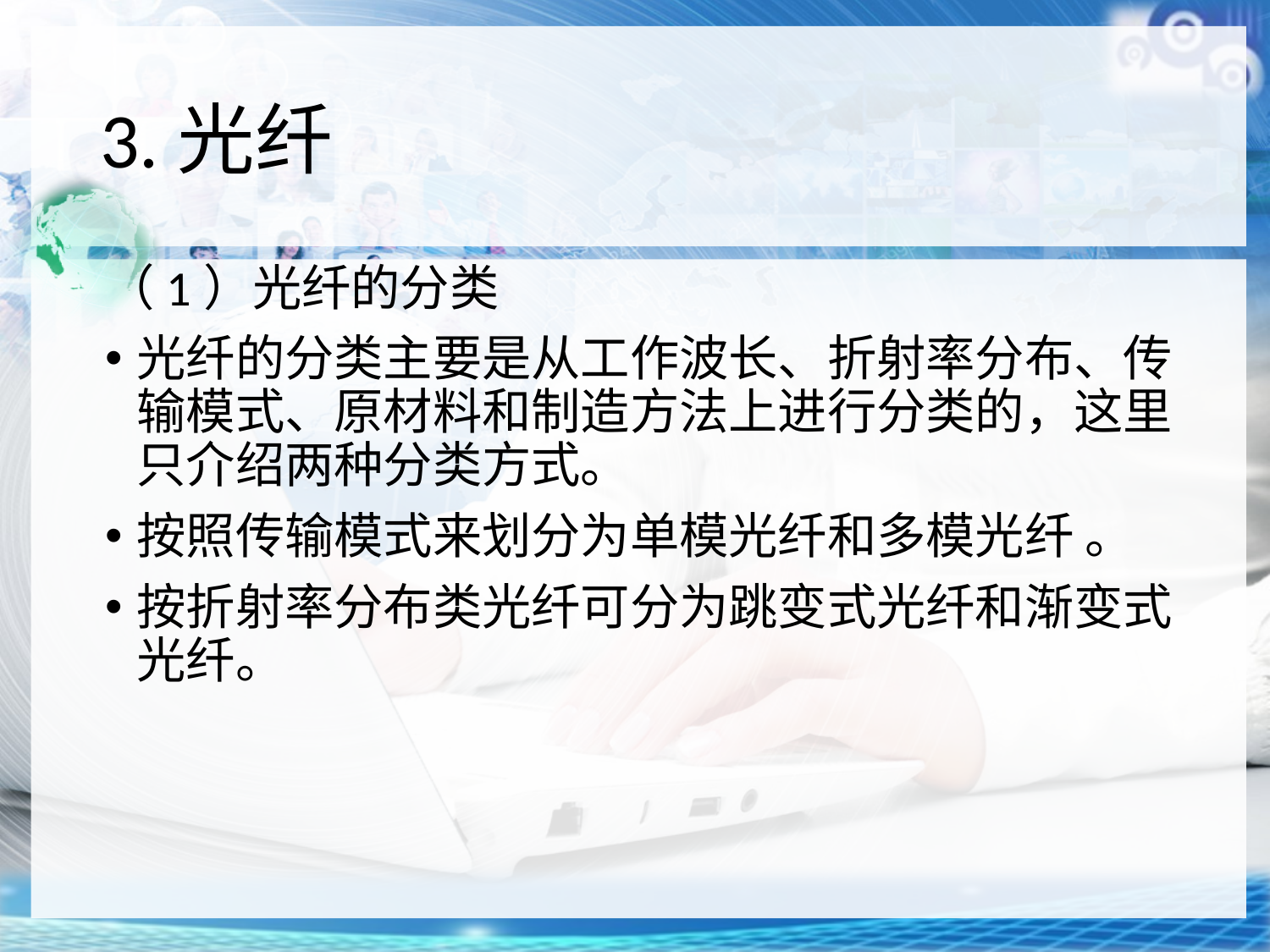

# 3.光纤
（1）光纤的分类
光纤的分类主要是从工作波长、折射率分布、传输模式、原材料和制造方法上进行分类的，这里只介绍两种分类方式。
按照传输模式来划分为单模光纤和多模光纤 。
按折射率分布类光纤可分为跳变式光纤和渐变式光纤。